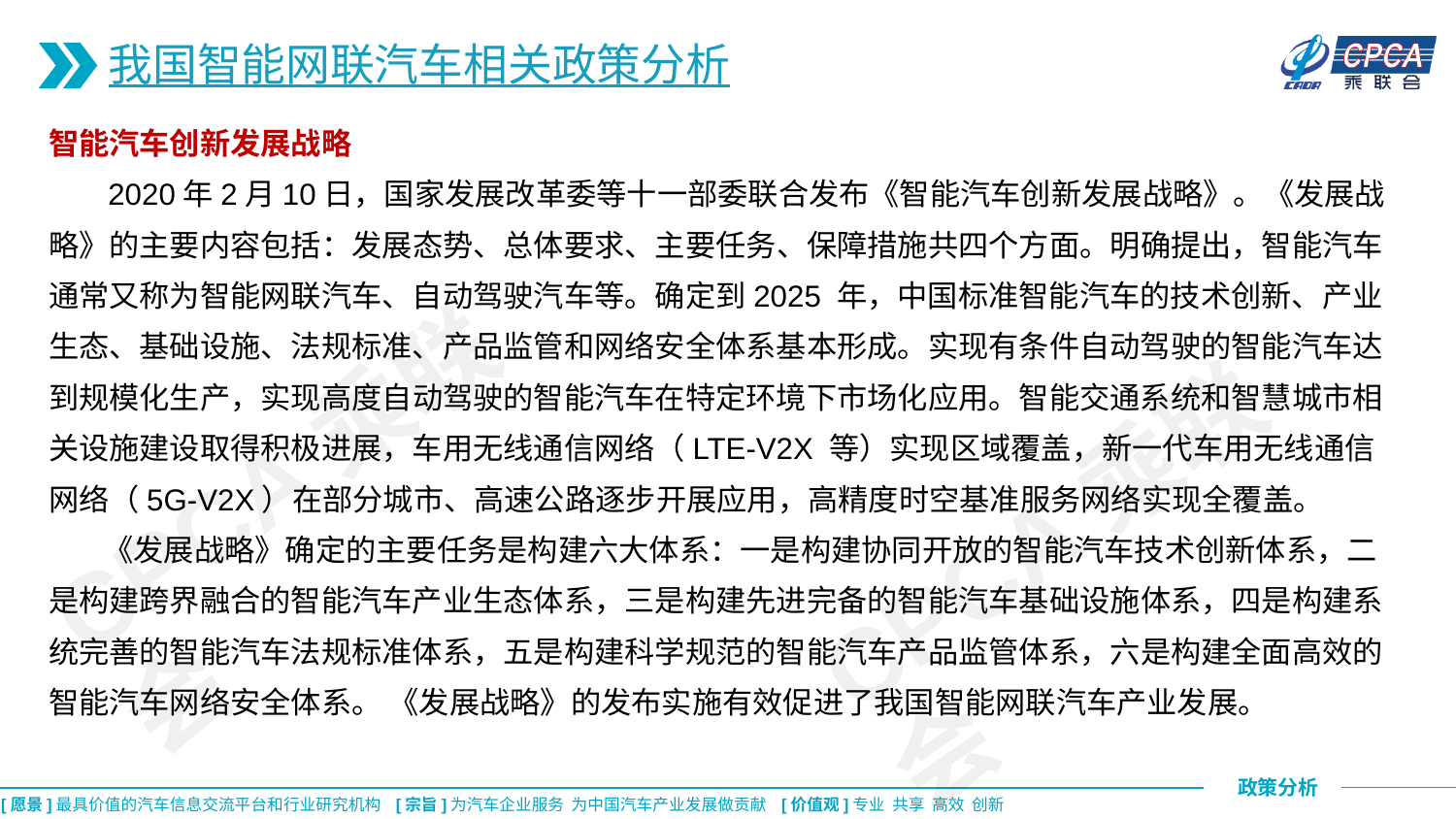

我国智能网联汽车相关政策分析
智能汽车创新发展战略
       2020年2月10日，国家发展改革委等十一部委联合发布《智能汽车创新发展战略》。《发展战略》的主要内容包括：发展态势、总体要求、主要任务、保障措施共四个方面。明确提出，智能汽车通常又称为智能网联汽车、自动驾驶汽车等。确定到2025 年，中国标准智能汽车的技术创新、产业生态、基础设施、法规标准、产品监管和网络安全体系基本形成。实现有条件自动驾驶的智能汽车达到规模化生产，实现高度自动驾驶的智能汽车在特定环境下市场化应用。智能交通系统和智慧城市相关设施建设取得积极进展，车用无线通信网络（LTE-V2X 等）实现区域覆盖，新一代车用无线通信网络（5G-V2X）在部分城市、高速公路逐步开展应用，高精度时空基准服务网络实现全覆盖。
       《发展战略》确定的主要任务是构建六大体系：一是构建协同开放的智能汽车技术创新体系，二是构建跨界融合的智能汽车产业生态体系，三是构建先进完备的智能汽车基础设施体系，四是构建系统完善的智能汽车法规标准体系，五是构建科学规范的智能汽车产品监管体系，六是构建全面高效的智能汽车网络安全体系。 《发展战略》的发布实施有效促进了我国智能网联汽车产业发展。
CPCA乘联会
CPCA乘联会